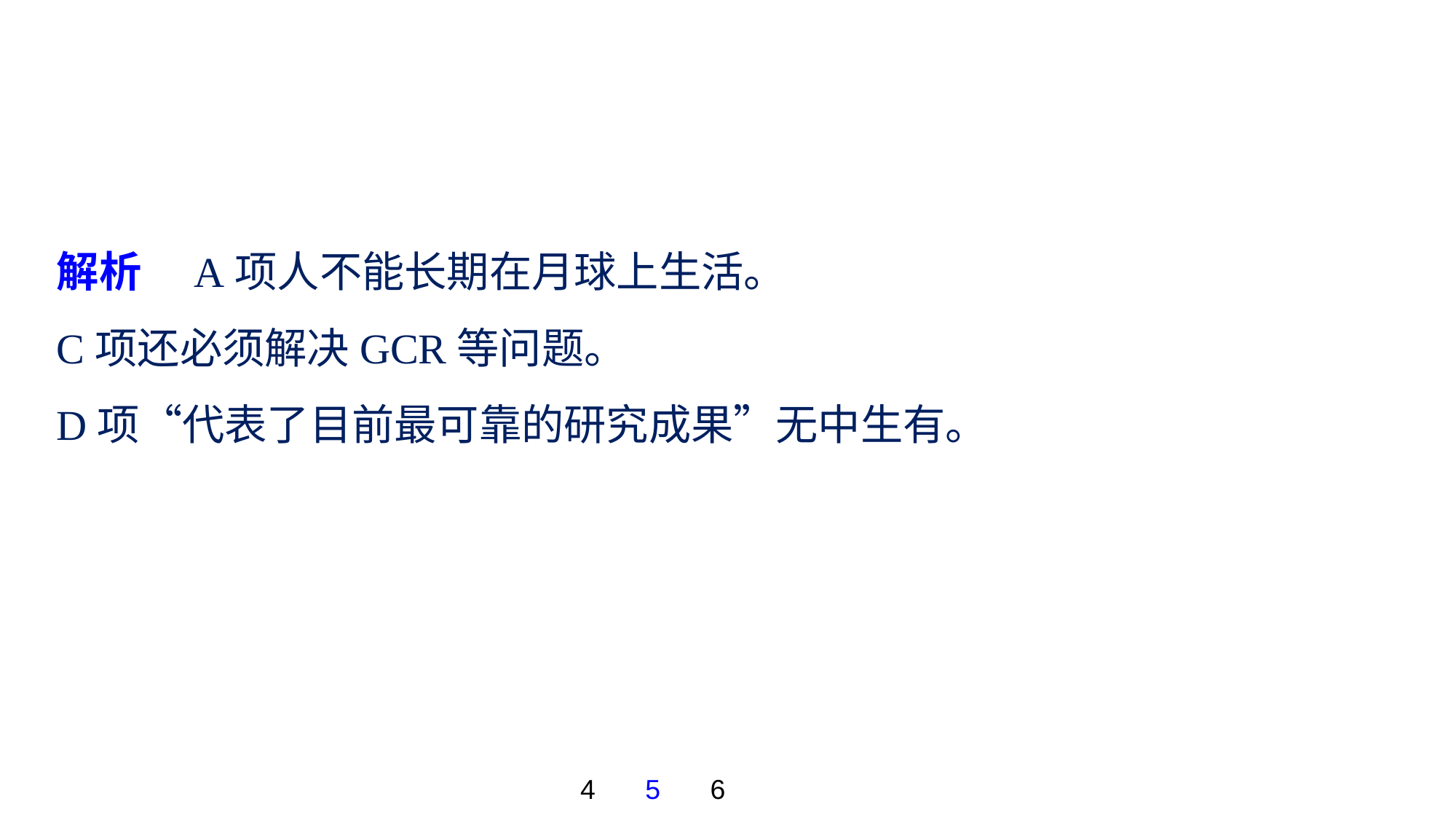

解析　A项人不能长期在月球上生活。
C项还必须解决GCR等问题。
D项“代表了目前最可靠的研究成果”无中生有。
4
5
6